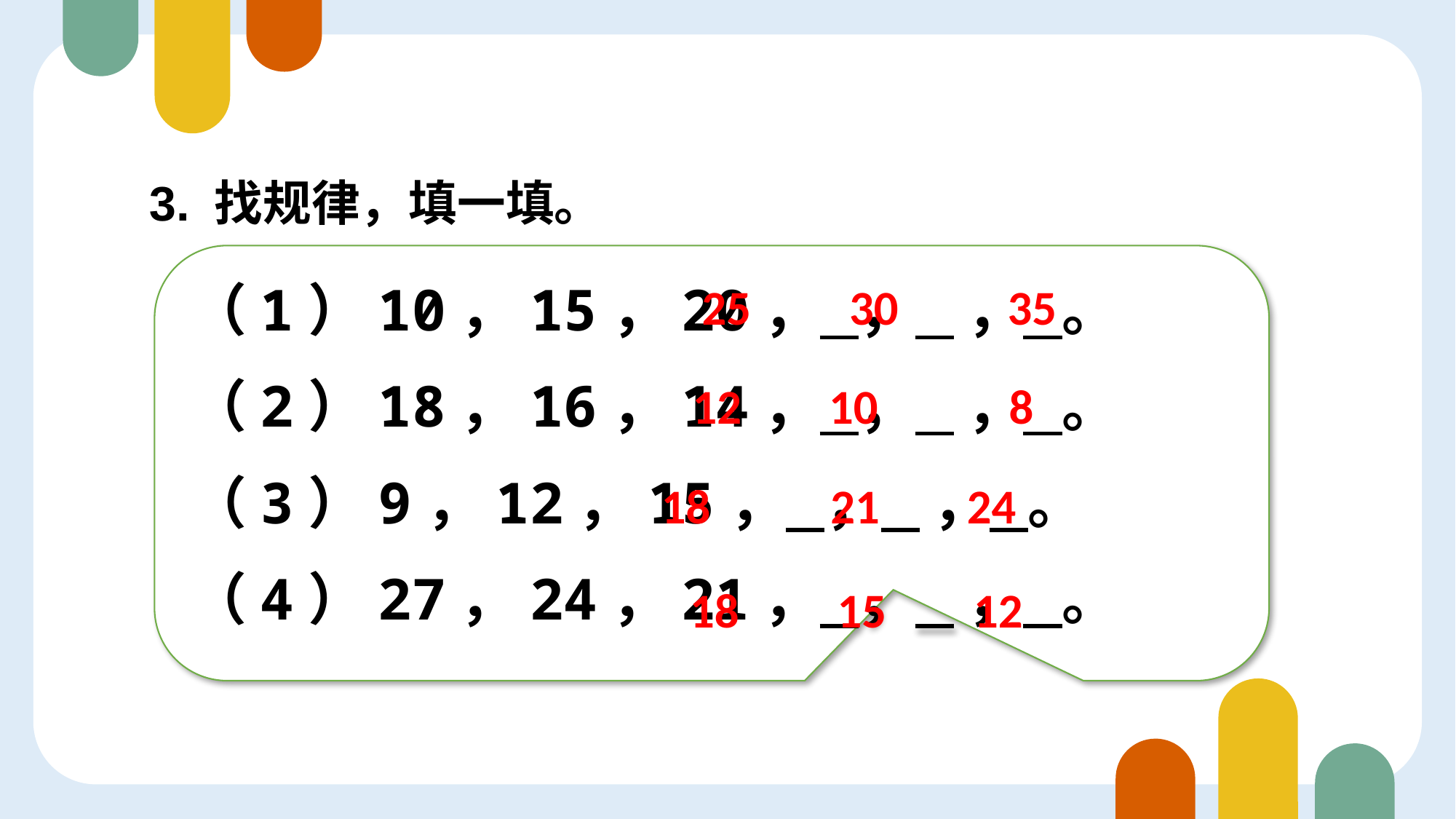

3. 找规律，填一填。
（1）10，15，20，   ，    ，   。
（2）18，16，14，   ，    ，   。
（3）9，12，15，   ，    ，   。
（4）27，24，21，   ，    ，   。
25         30          35
课程导入
12        10            8
18           21        24
18         15        12